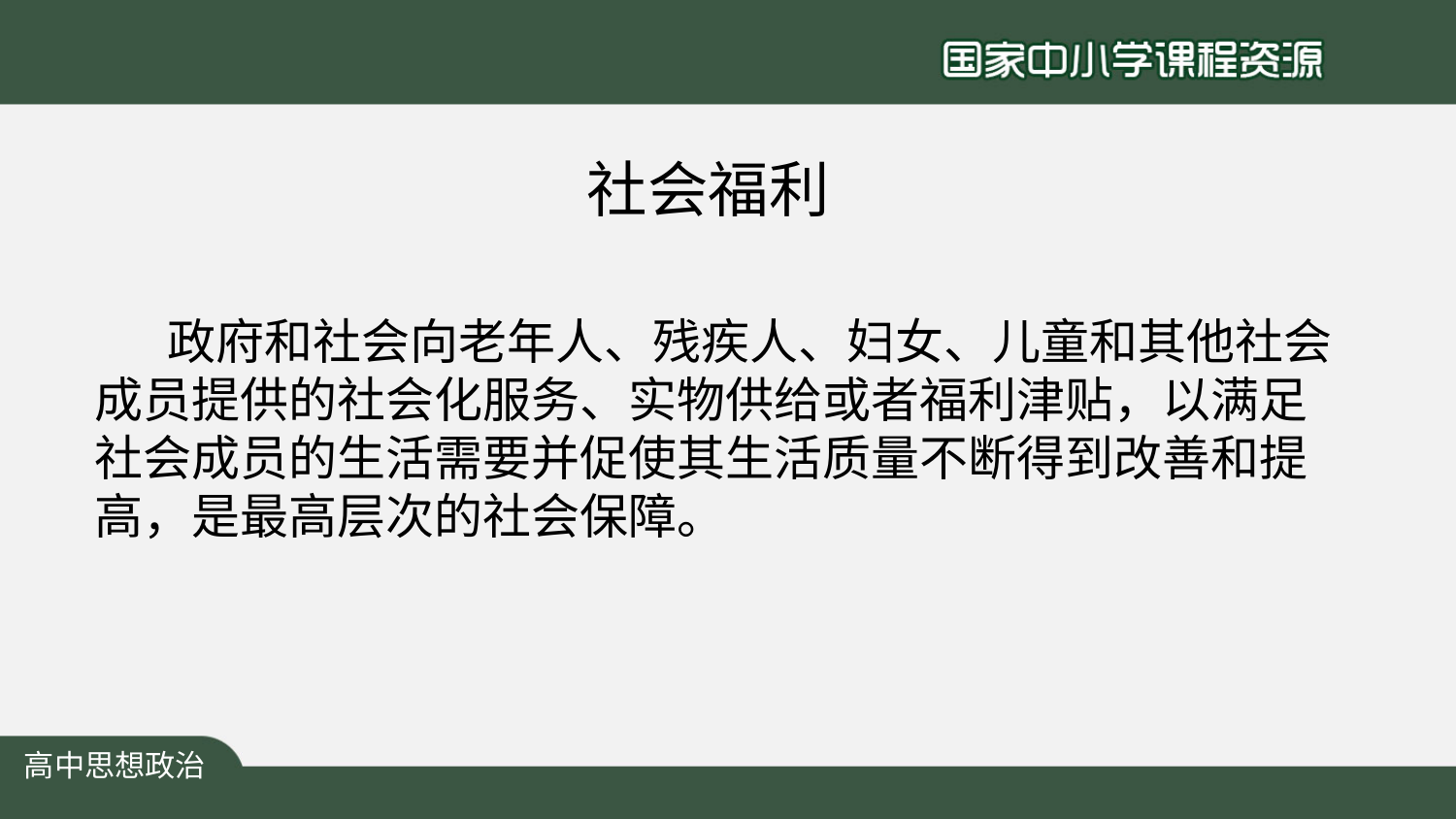

社会福利

政府和社会向老年人、残疾人、妇女、儿童和其他社会成员提供的社会化服务、实物供给或者福利津贴，以满足社会成员的生活需要并促使其生活质量不断得到改善和提高，是最高层次的社会保障。